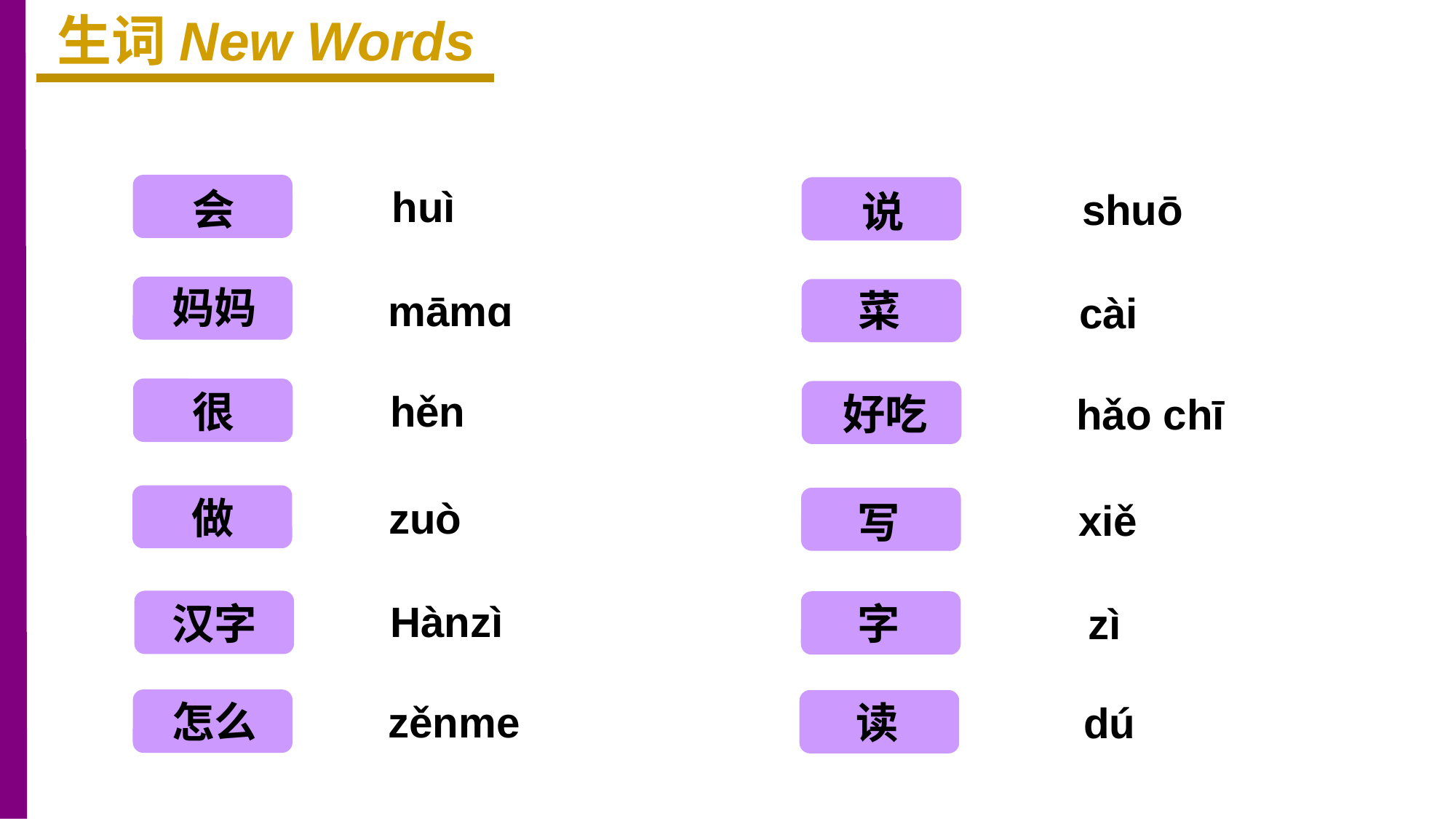

生词New Words

会
huì

说
shuō
妈妈

菜

māmɑ
cài

很
hěn

好吃
hǎo chī

做
zuò

写
xiě
Hànzì

汉字

字
zì

怎么
zěnme

读
dú